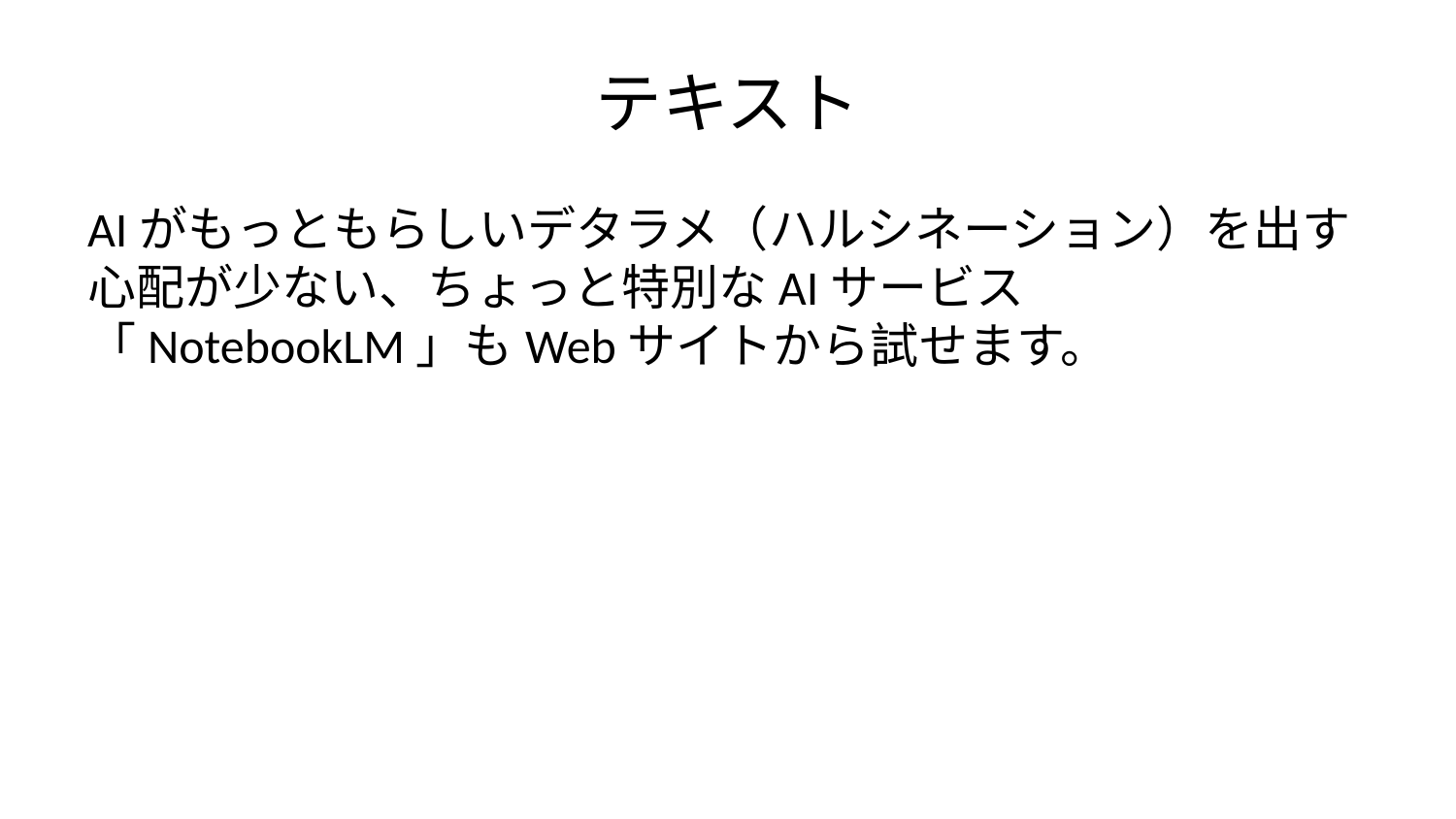

# テキスト
AIがもっともらしいデタラメ（ハルシネーション）を出す心配が少ない、ちょっと特別なAIサービス「NotebookLM」もWebサイトから試せます。